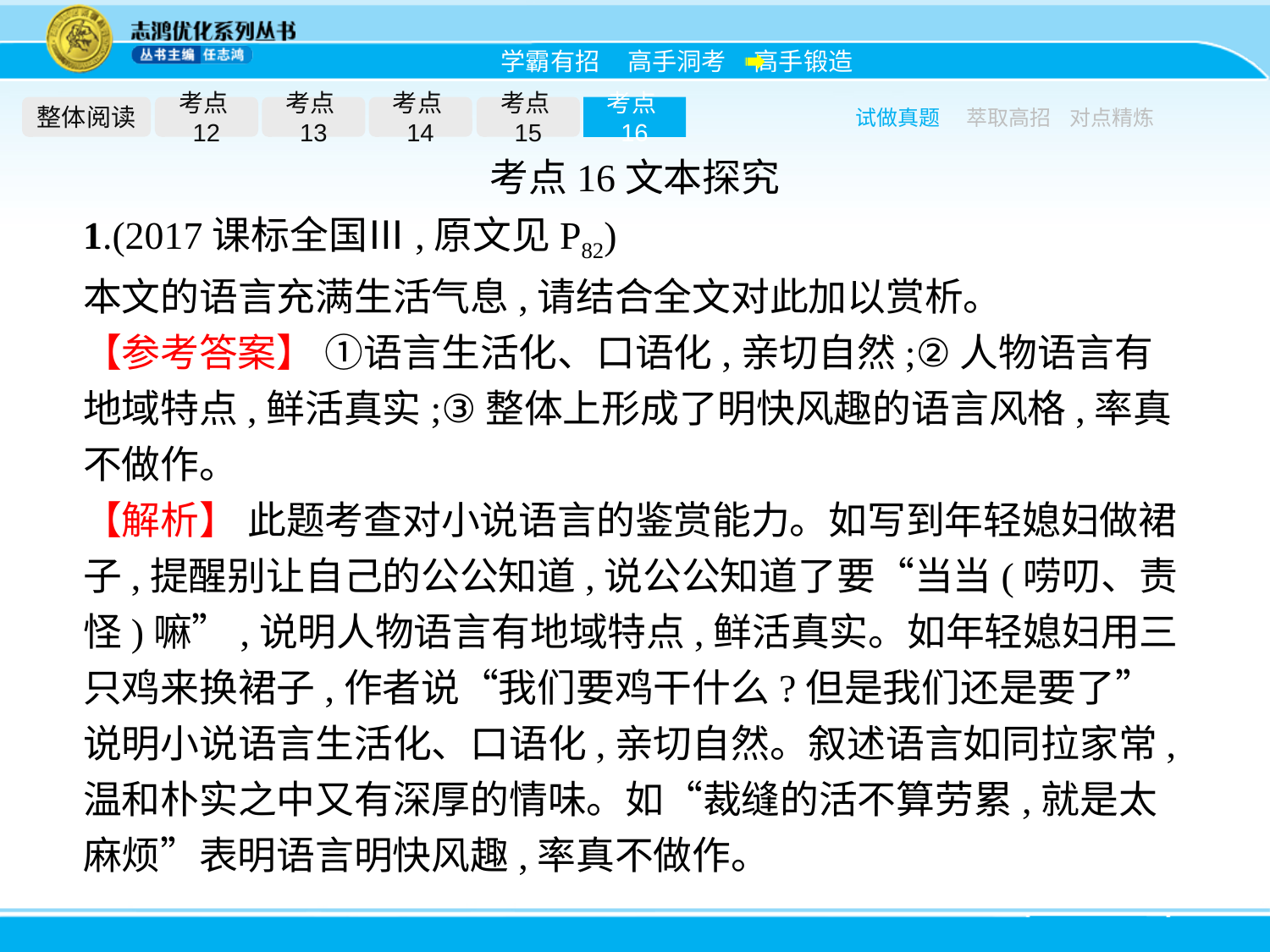

整体阅读
考点12
考点13
考点14
考点15
考点16
试做真题
萃取高招
对点精炼
考点16文本探究
1.(2017课标全国Ⅲ,原文见P82)
本文的语言充满生活气息,请结合全文对此加以赏析。
【参考答案】 ①语言生活化、口语化,亲切自然;②人物语言有地域特点,鲜活真实;③整体上形成了明快风趣的语言风格,率真不做作。
【解析】 此题考查对小说语言的鉴赏能力。如写到年轻媳妇做裙子,提醒别让自己的公公知道,说公公知道了要“当当(唠叨、责怪)嘛”,说明人物语言有地域特点,鲜活真实。如年轻媳妇用三只鸡来换裙子,作者说“我们要鸡干什么?但是我们还是要了”说明小说语言生活化、口语化,亲切自然。叙述语言如同拉家常,温和朴实之中又有深厚的情味。如“裁缝的活不算劳累,就是太麻烦”表明语言明快风趣,率真不做作。